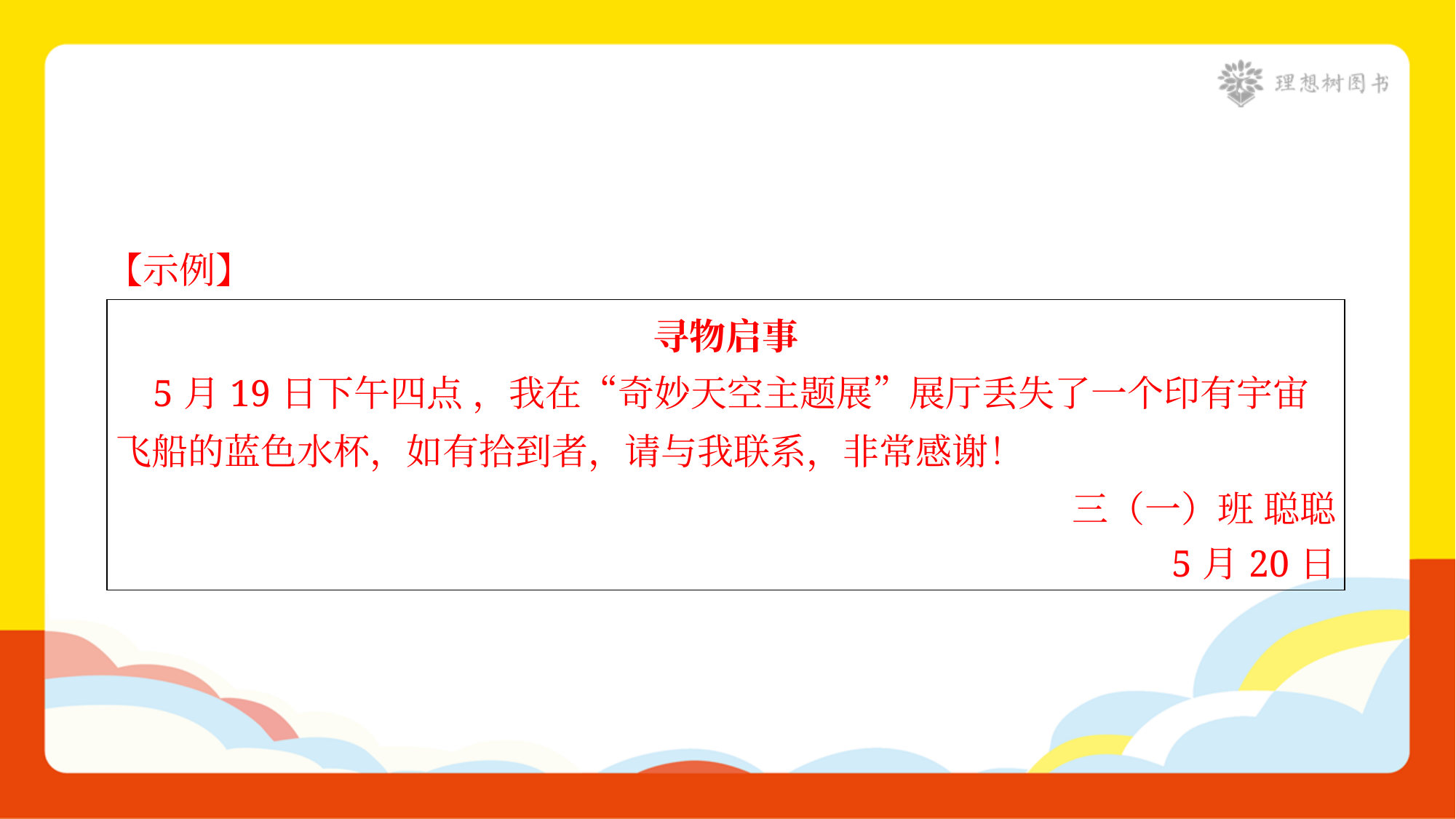

【示例】
| 寻物启事 5月19日下午四点 ，我在“奇妙天空主题展”展厅丢失了一个印有宇宙 飞船的蓝色水杯，如有拾到者，请与我联系，非常感谢！ 三（一）班 聪聪 5月20日 |
| --- |